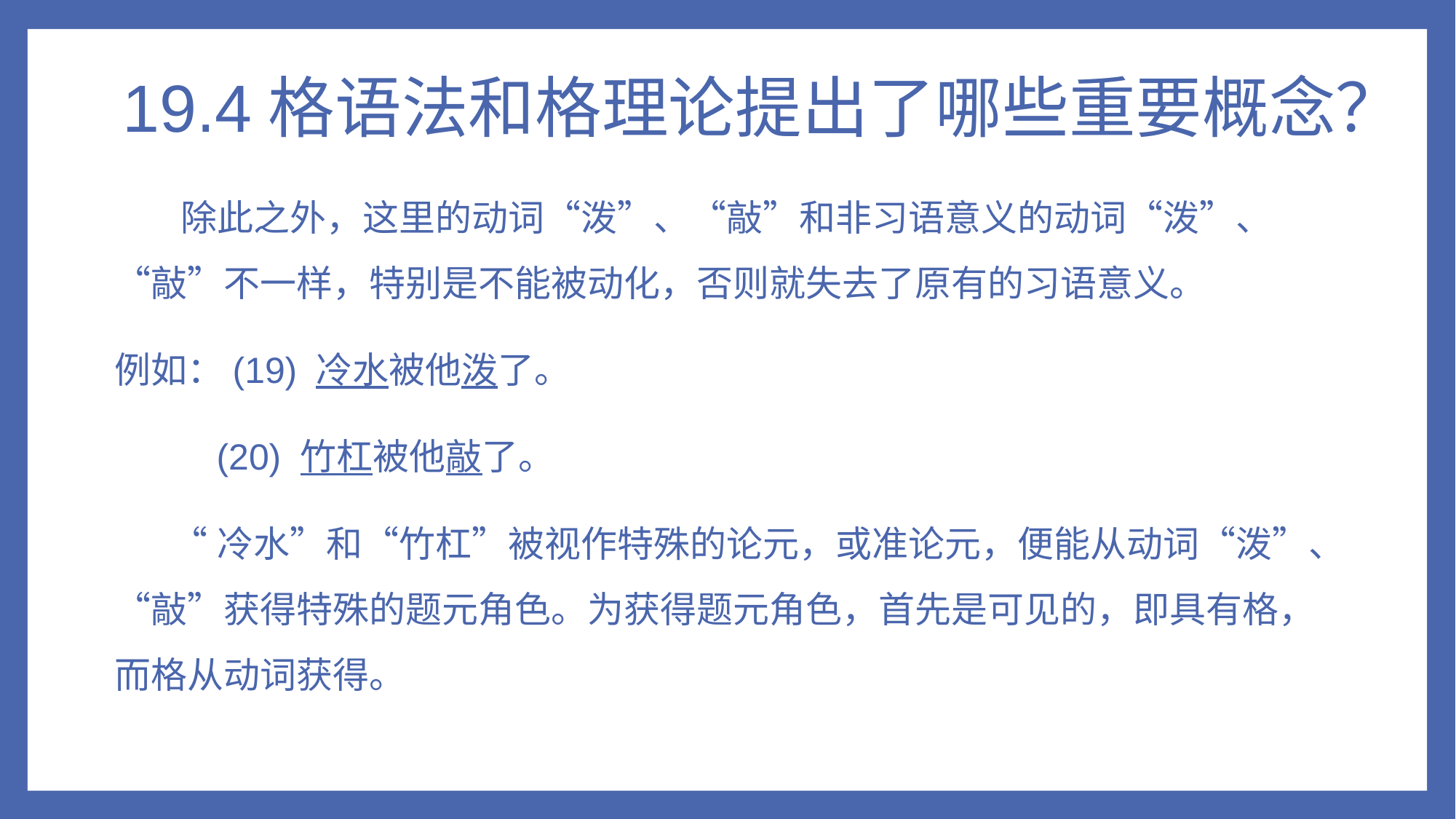

# 19.4格语法和格理论提出了哪些重要概念？
       除此之外，这里的动词“泼”、“敲”和非习语意义的动词“泼”、“敲”不一样，特别是不能被动化，否则就失去了原有的习语意义。
例如：(19) 冷水被他泼了。
          (20) 竹杠被他敲了。
       “冷水”和“竹杠”被视作特殊的论元，或准论元，便能从动词“泼”、“敲”获得特殊的题元角色。为获得题元角色，首先是可见的，即具有格，而格从动词获得。